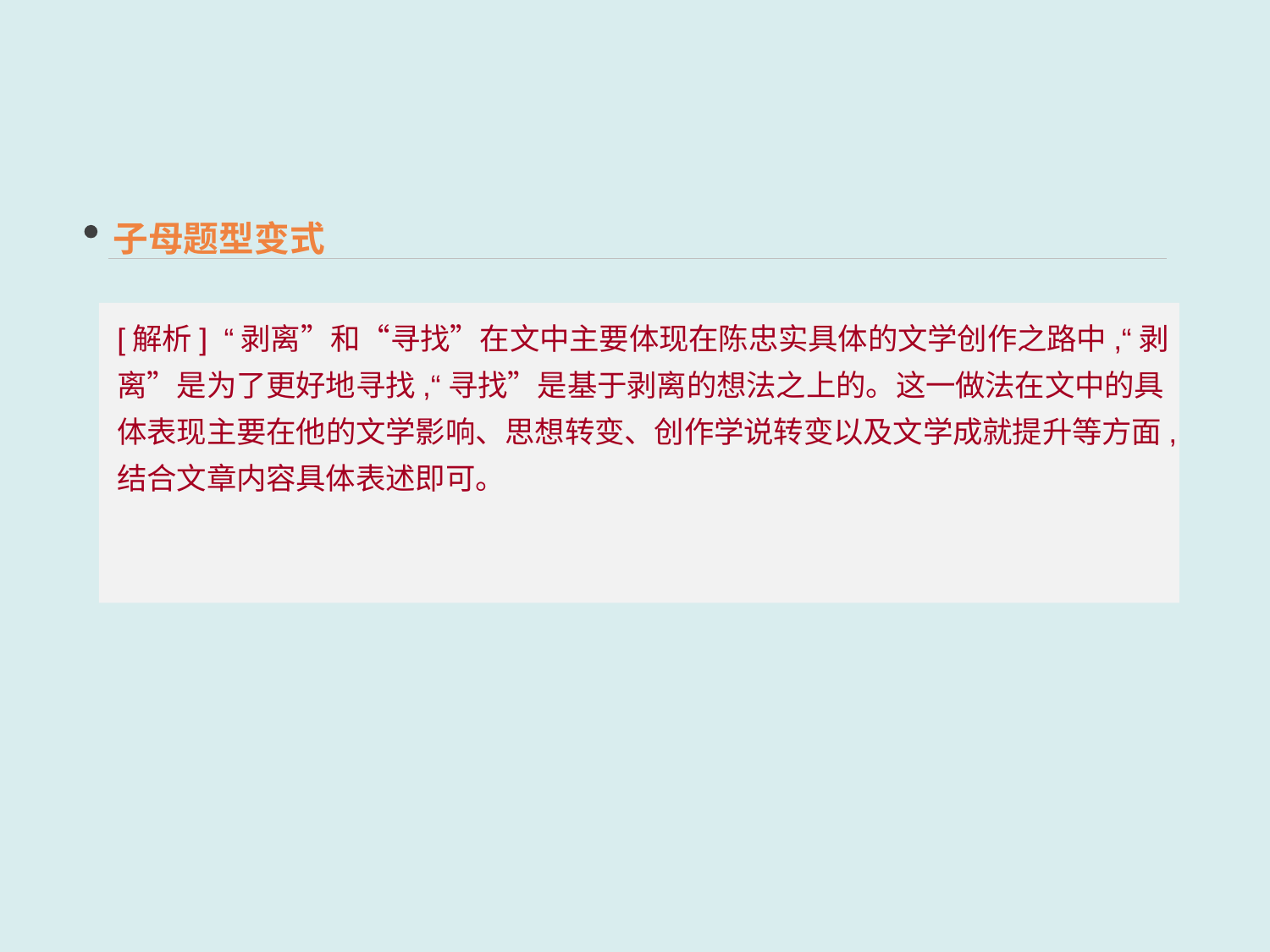

子母题型变式

[解析]  “剥离”和“寻找”在文中主要体现在陈忠实具体的文学创作之路中,“剥离”是为了更好地寻找,“寻找”是基于剥离的想法之上的。这一做法在文中的具体表现主要在他的文学影响、思想转变、创作学说转变以及文学成就提升等方面,结合文章内容具体表述即可。